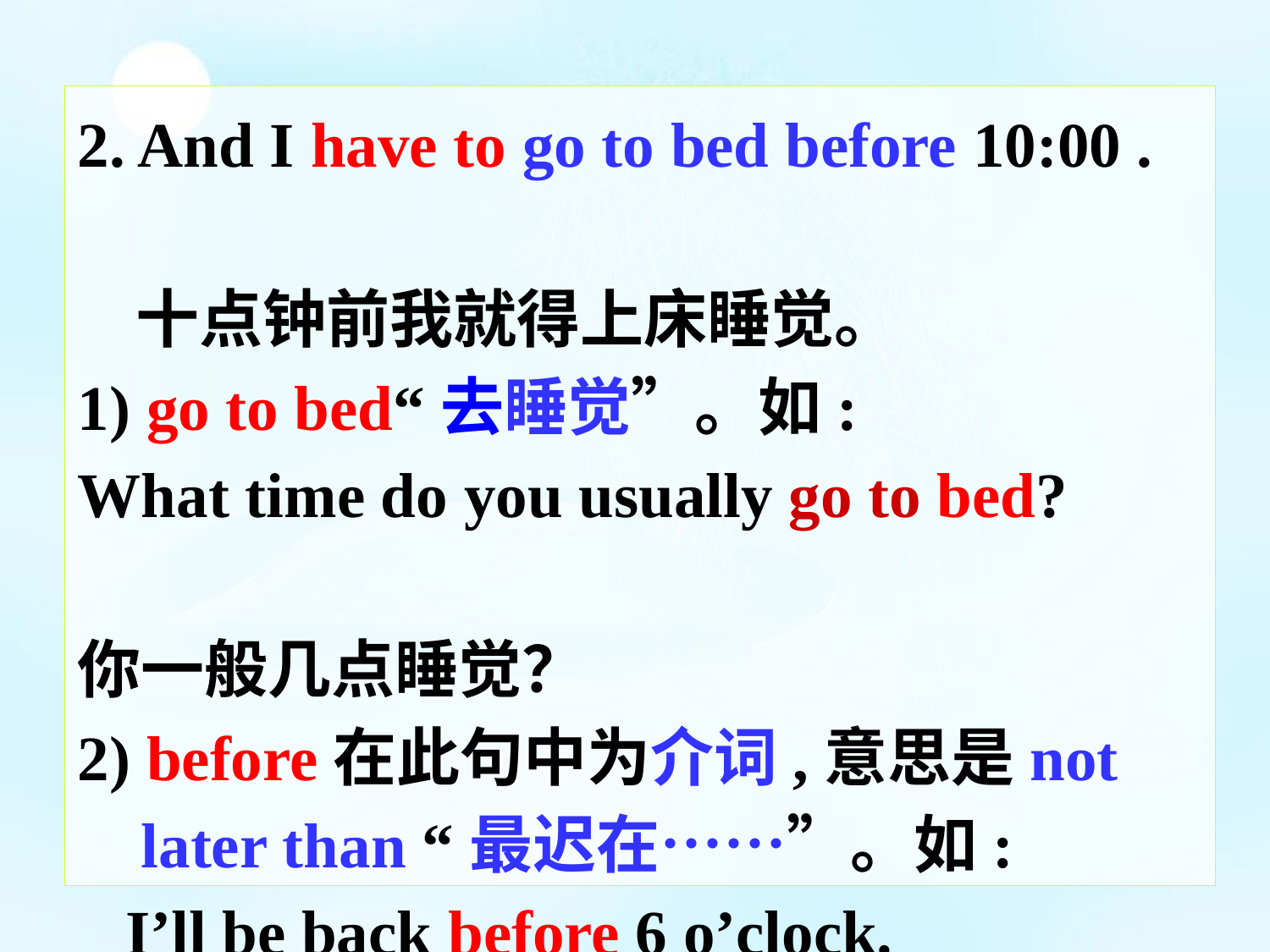

2. And I have to go to bed before 10:00 .
   十点钟前我就得上床睡觉。
1) go to bed“去睡觉”。如:
What time do you usually go to bed?
你一般几点睡觉？
2) before在此句中为介词,意思是not
    later than “最迟在……”。如:
   I’ll be back before 6 o’clock.
   我最迟六点钟回来。